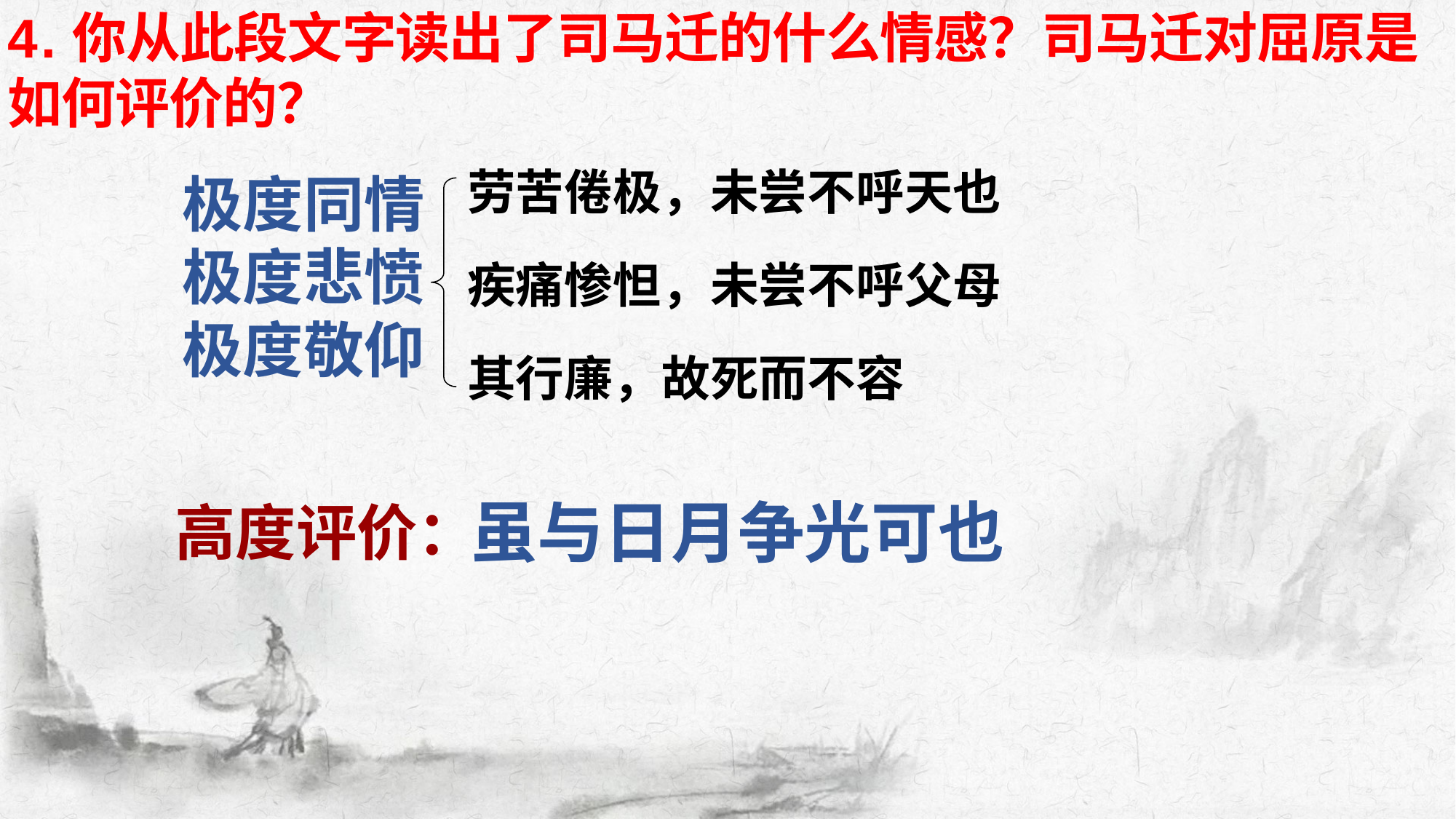

4.你从此段文字读出了司马迁的什么情感？司马迁对屈原是如何评价的？
劳苦倦极，未尝不呼天也
疾痛惨怛，未尝不呼父母
其行廉，故死而不容
极度同情
极度悲愤极度敬仰

虽与日月争光可也
高度评价：